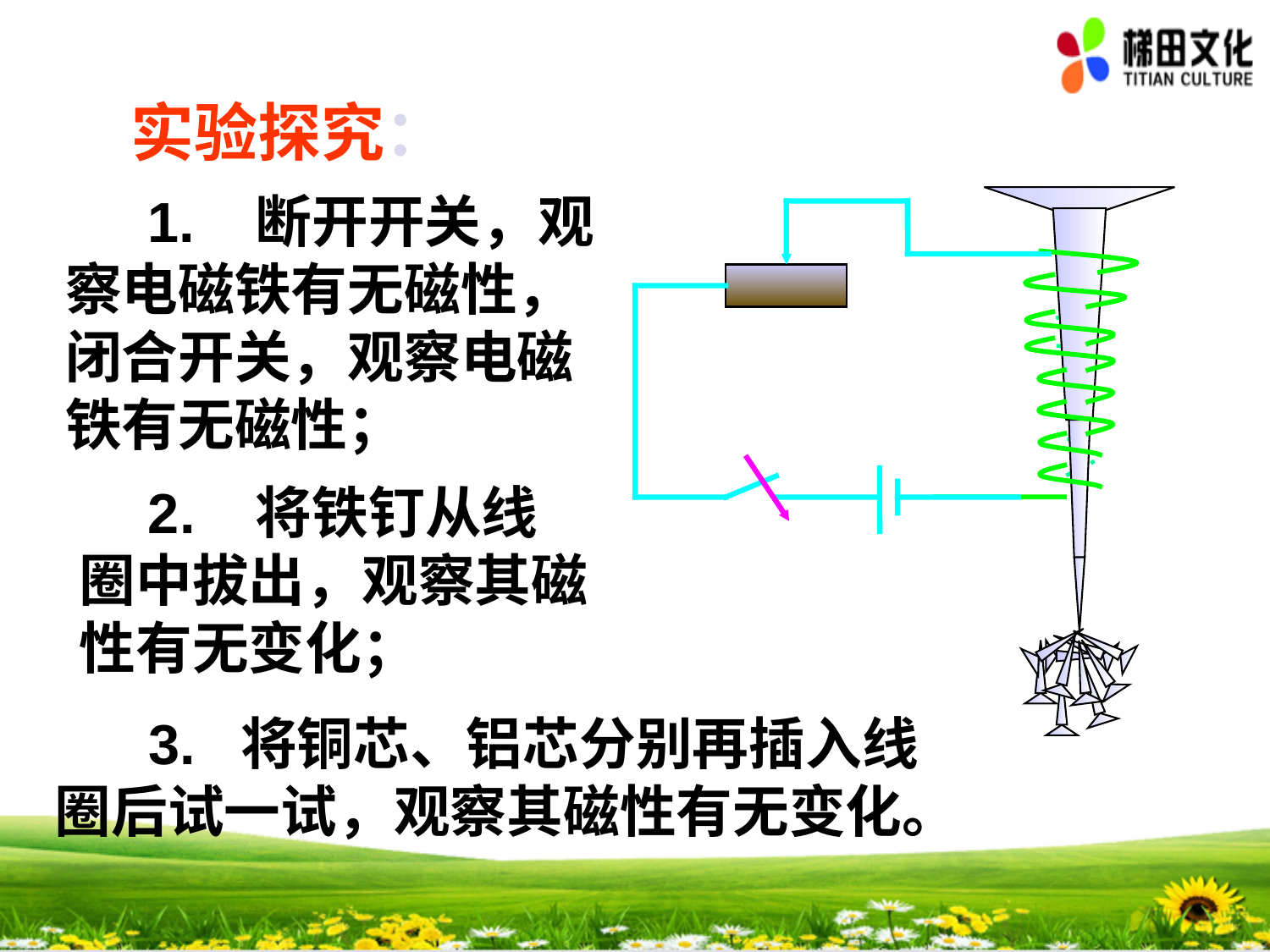

实验探究：
      1.   断开开关，观察电磁铁有无磁性，闭合开关，观察电磁铁有无磁性；

     2.   将铁钉从线圈中拔出，观察其磁性有无变化；

      3.  将铜芯、铝芯分别再插入线圈后试一试，观察其磁性有无变化。